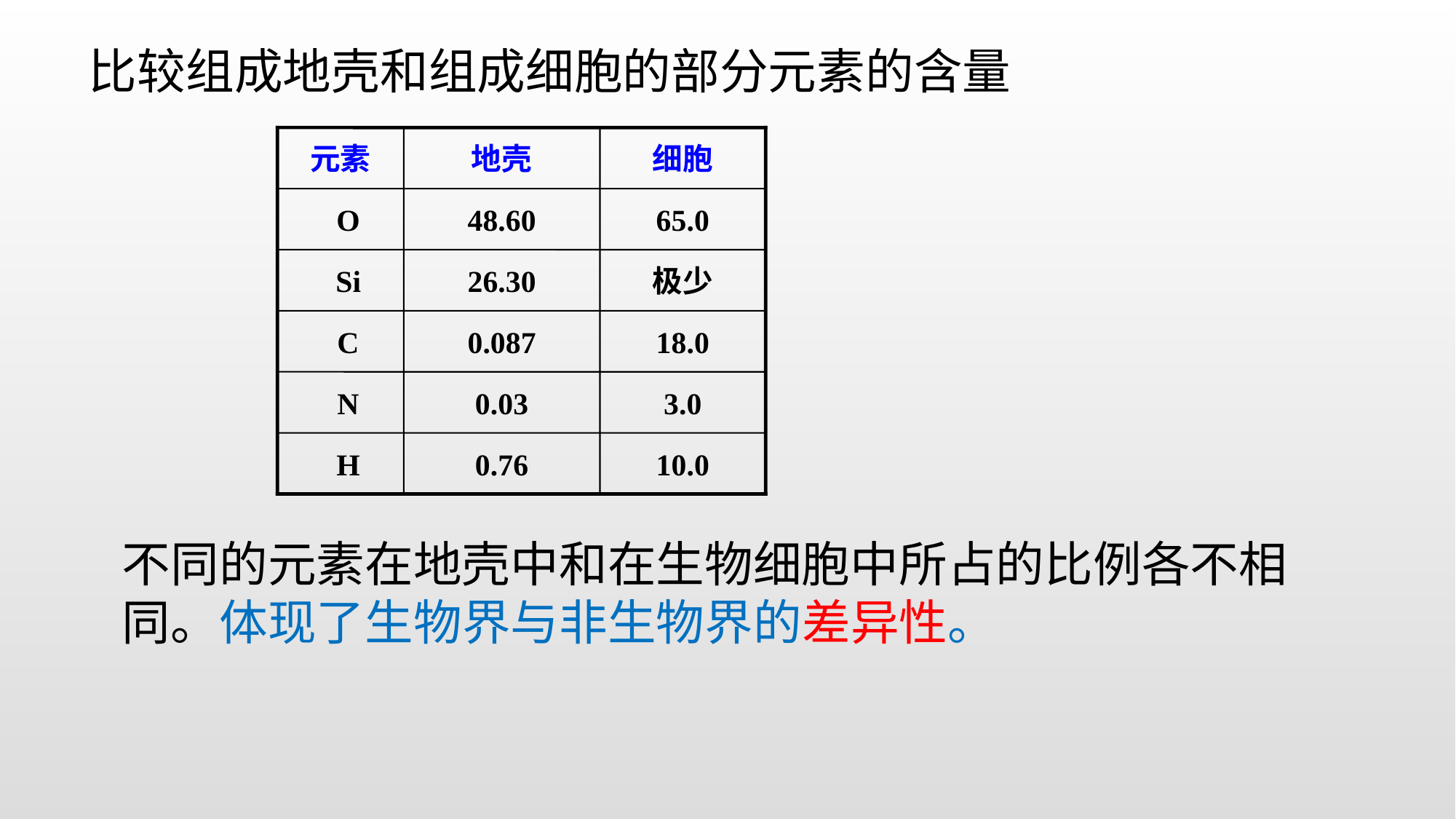

比较组成地壳和组成细胞的部分元素的含量
元素

地壳

细胞

  O

48.60
65.0
  Si

26.30
极少
  C

0.087
18.0
  N

0.03
3.0
  H

0.76
10.0

不同的元素在地壳中和在生物细胞中所占的比例各不相同。体现了生物界与非生物界的差异性。